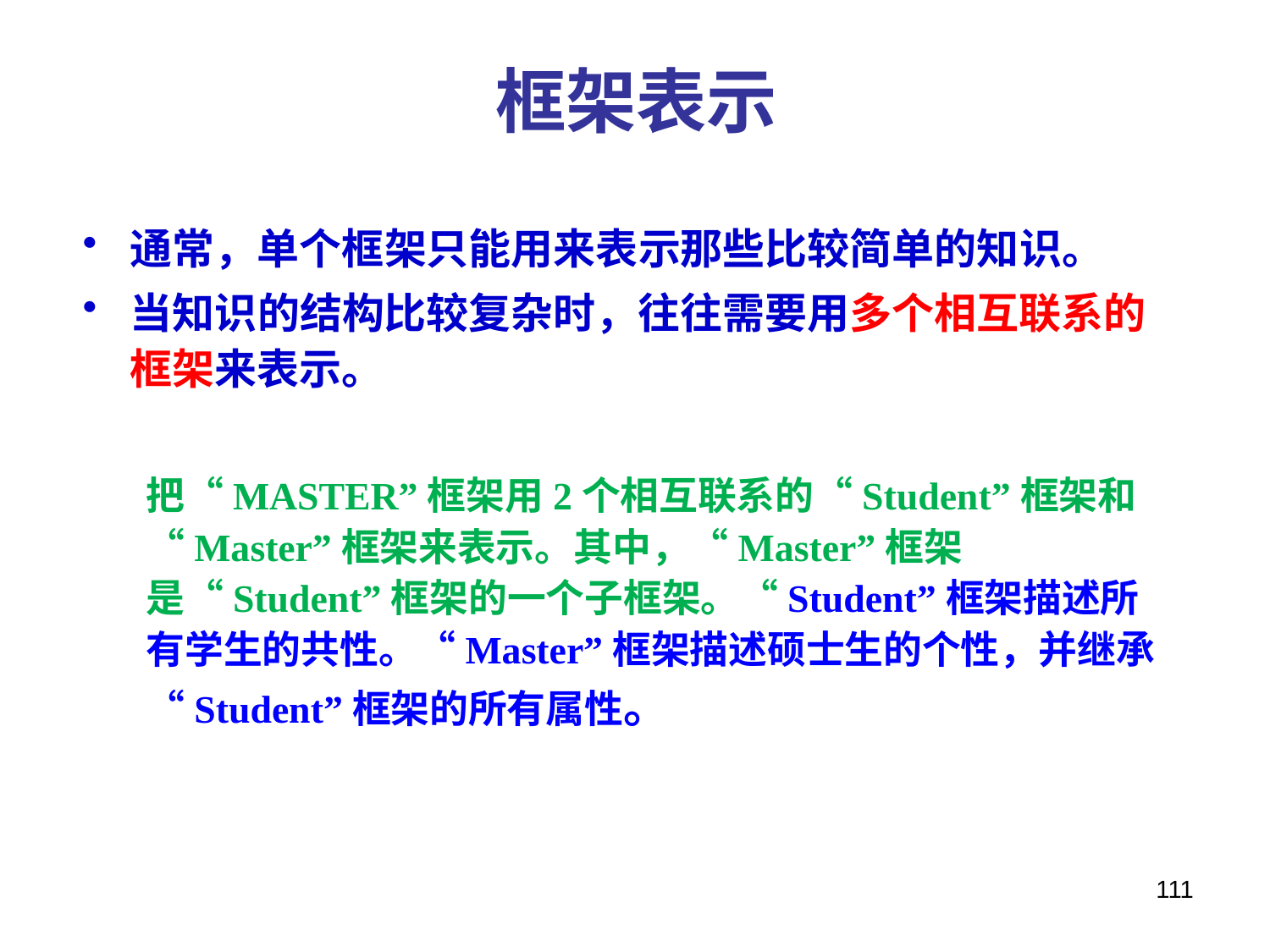

# 框架表示
通常，单个框架只能用来表示那些比较简单的知识。
当知识的结构比较复杂时，往往需要用多个相互联系的框架来表示。

把“MASTER”框架用2个相互联系的“Student”框架和“Master”框架来表示。其中，“Master”框架是“Student”框架的一个子框架。“Student”框架描述所有学生的共性。“Master”框架描述硕士生的个性，并继承“Student”框架的所有属性。
111